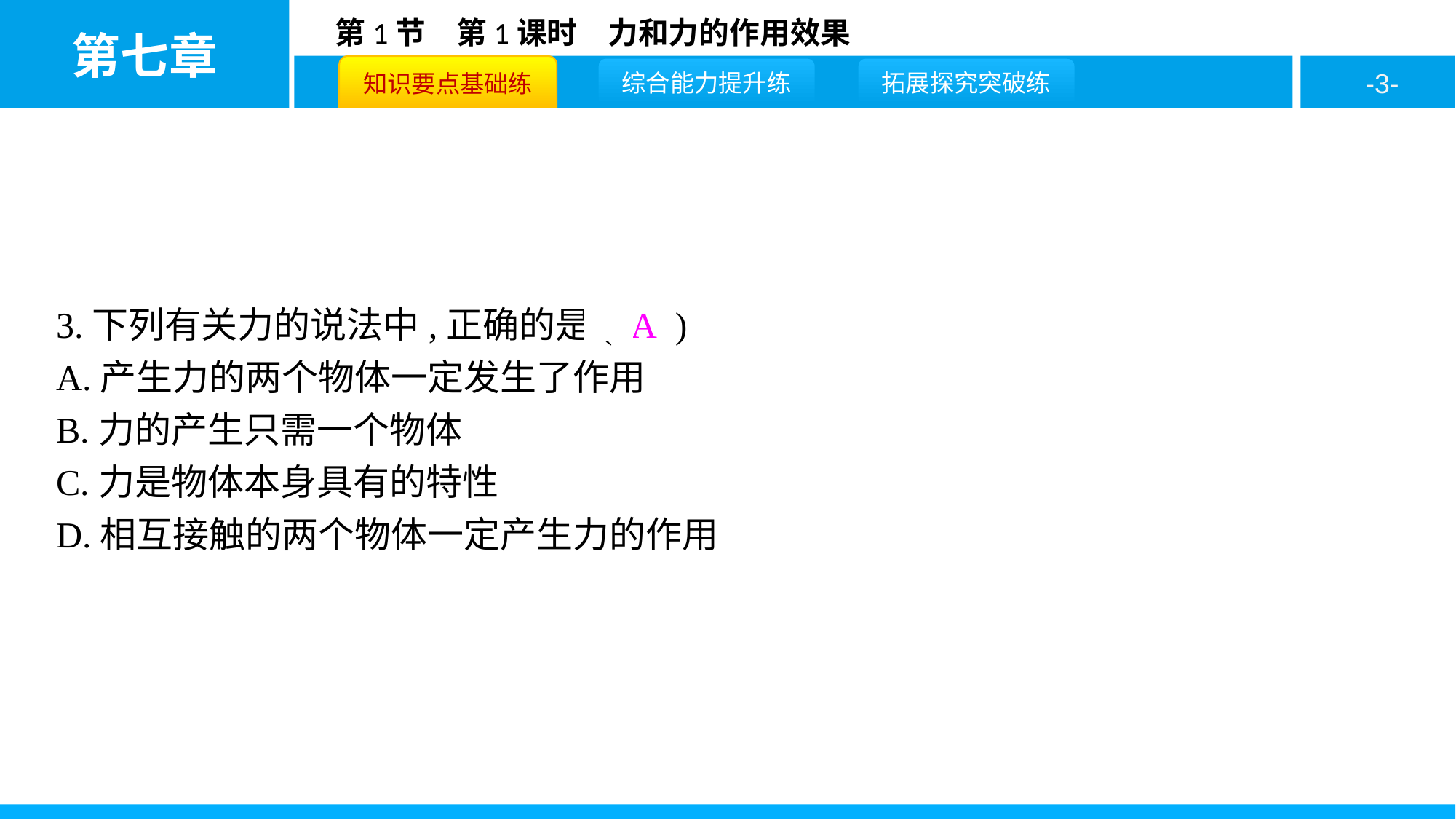

3.下列有关力的说法中,正确的是(  A  )
A.产生力的两个物体一定发生了作用
B.力的产生只需一个物体
C.力是物体本身具有的特性
D.相互接触的两个物体一定产生力的作用